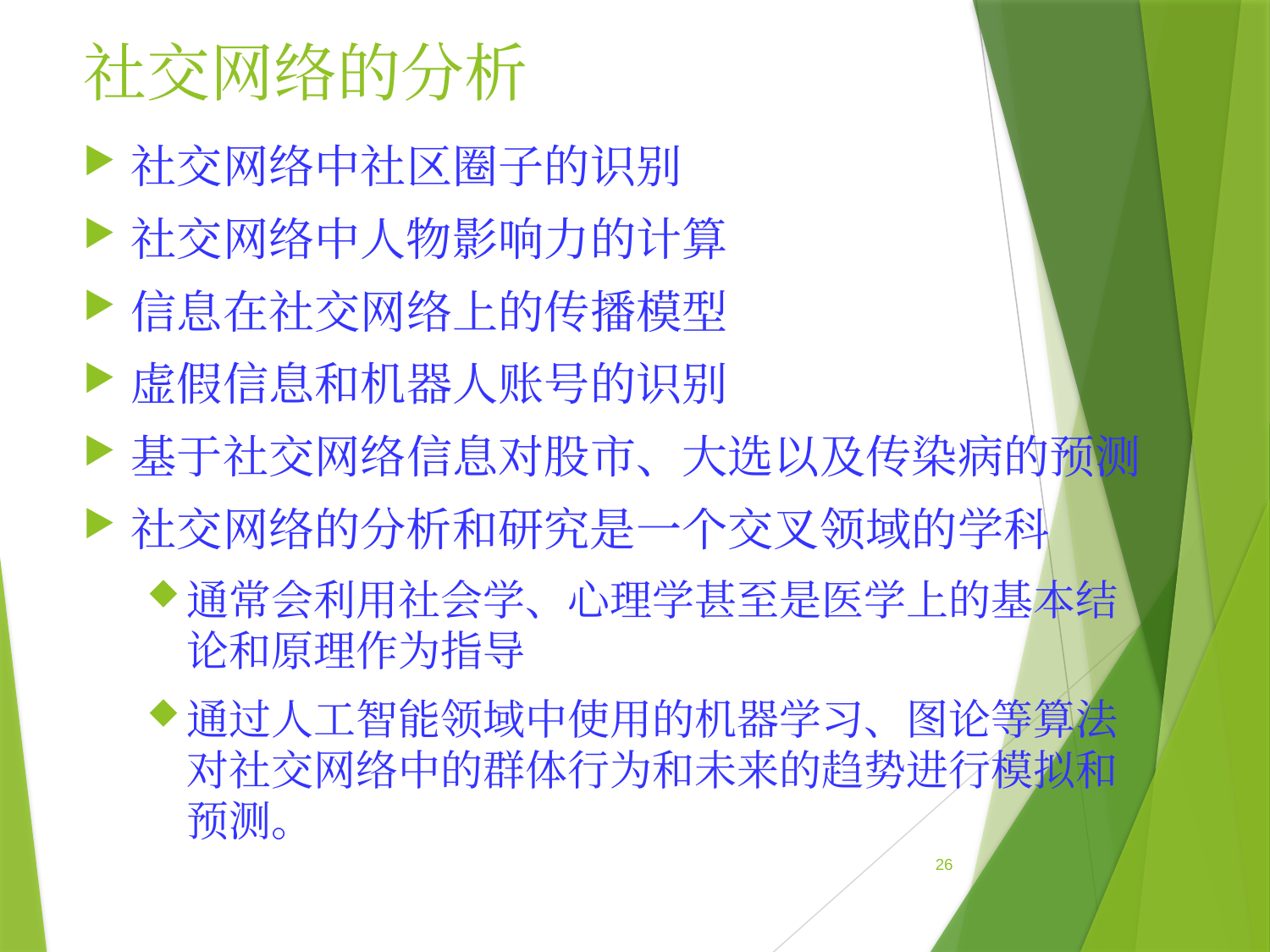

# 社交网络的分析
社交网络中社区圈子的识别
社交网络中人物影响力的计算
信息在社交网络上的传播模型
虚假信息和机器人账号的识别
基于社交网络信息对股市、大选以及传染病的预测
社交网络的分析和研究是一个交叉领域的学科
通常会利用社会学、心理学甚至是医学上的基本结论和原理作为指导
通过人工智能领域中使用的机器学习、图论等算法对社交网络中的群体行为和未来的趋势进行模拟和预测。
26